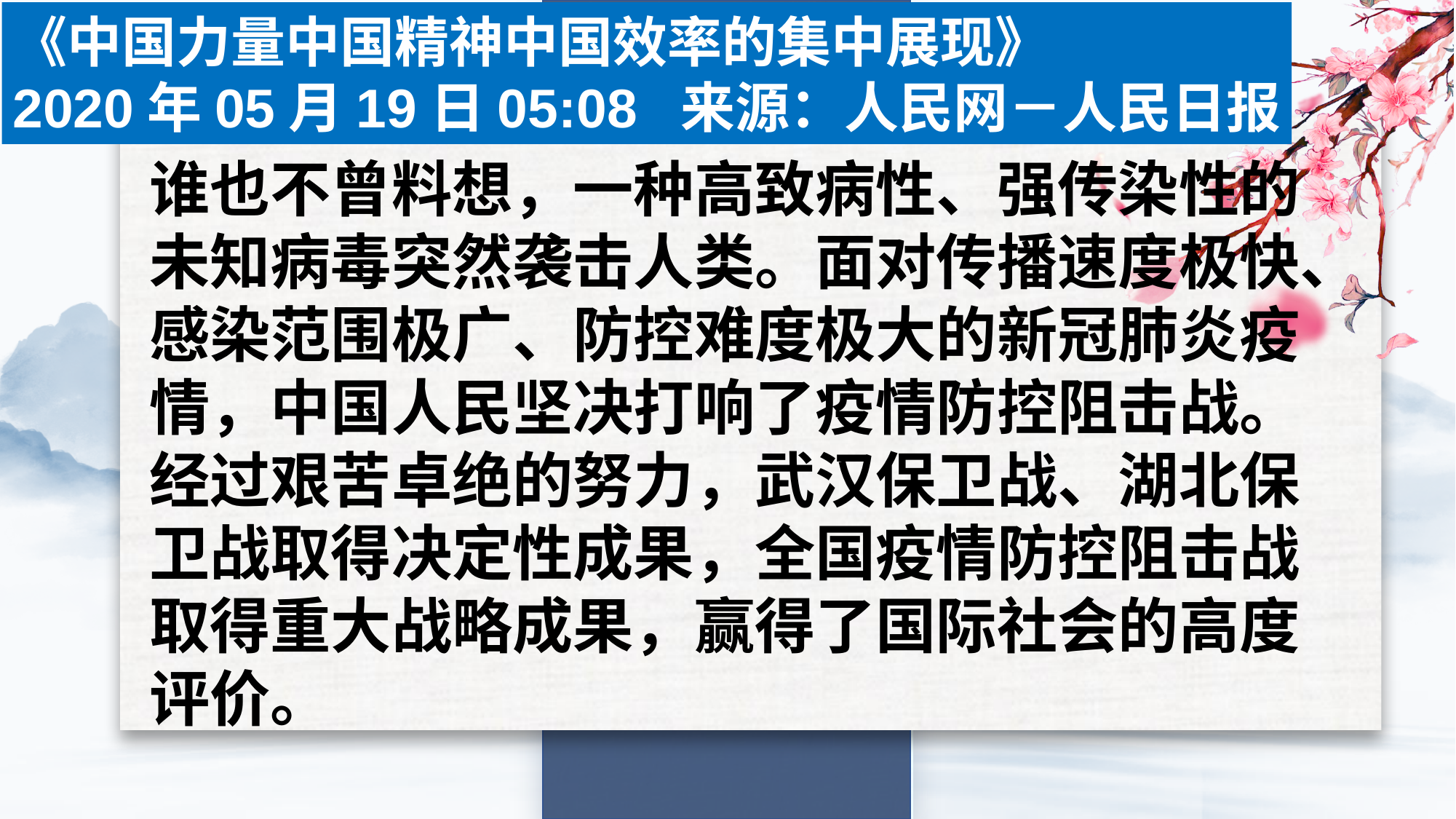

《中国力量中国精神中国效率的集中展现》
2020年05月19日05:08  来源：人民网－人民日报
谁也不曾料想，一种高致病性、强传染性的未知病毒突然袭击人类。面对传播速度极快、感染范围极广、防控难度极大的新冠肺炎疫情，中国人民坚决打响了疫情防控阻击战。经过艰苦卓绝的努力，武汉保卫战、湖北保卫战取得决定性成果，全国疫情防控阻击战取得重大战略成果，赢得了国际社会的高度评价。